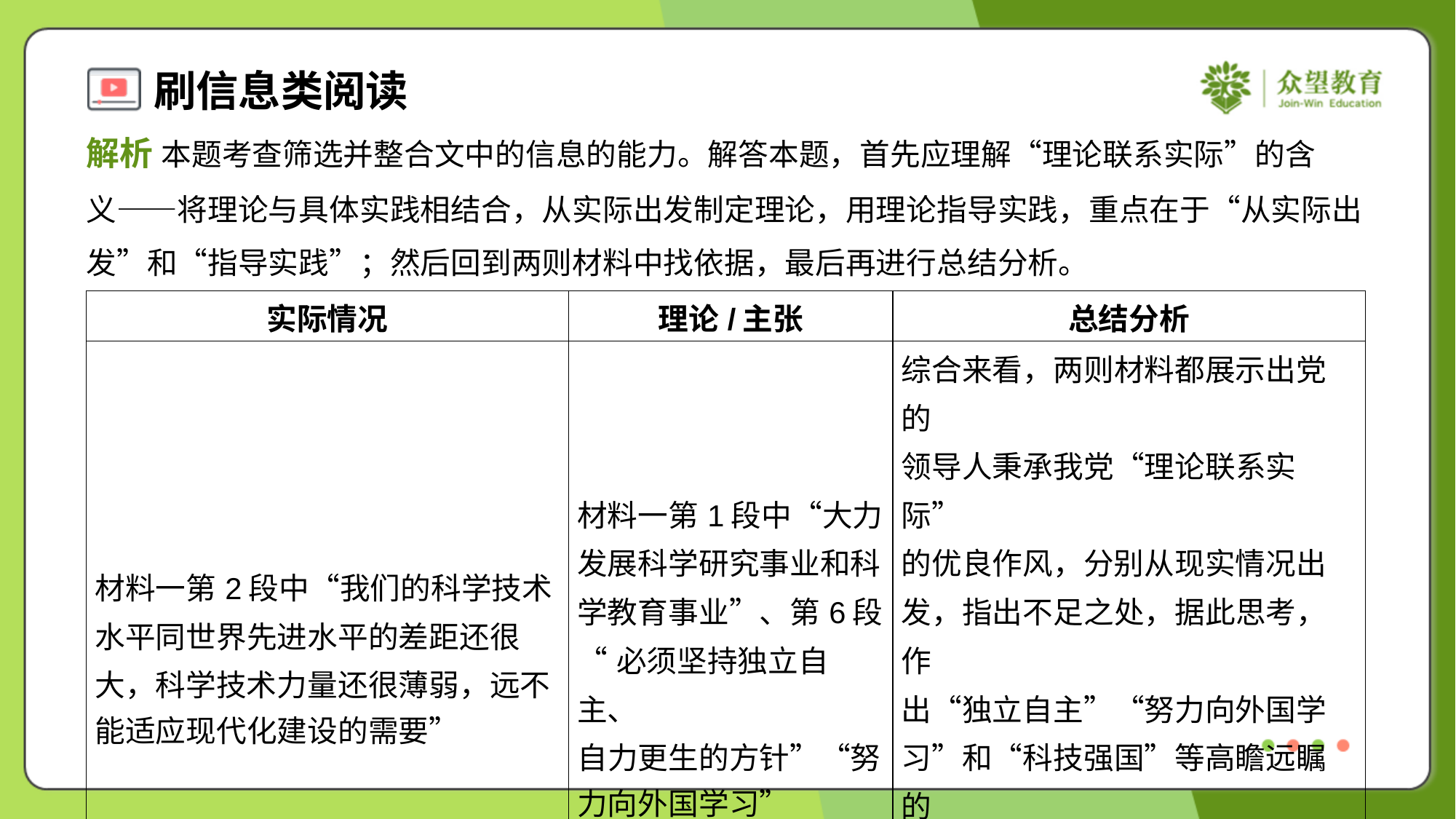

解析 本题考查筛选并整合文中的信息的能力。解答本题，首先应理解“理论联系实际”的含
义——将理论与具体实践相结合，从实际出发制定理论，用理论指导实践，重点在于“从实际出
发”和“指导实践”；然后回到两则材料中找依据，最后再进行总结分析。
| 实际情况 | 理论/主张 | 总结分析 |
| --- | --- | --- |
| 材料一第2段中“我们的科学技术 水平同世界先进水平的差距还很 大，科学技术力量还很薄弱，远不 能适应现代化建设的需要” | 材料一第1段中“大力 发展科学研究事业和科 学教育事业”、第6段 “必须坚持独立自主、 自力更生的方针”“努 力向外国学习” | 综合来看，两则材料都展示出党的 领导人秉承我党“理论联系实际” 的优良作风，分别从现实情况出 发，指出不足之处，据此思考，作 出“独立自主”“努力向外国学 习”和“科技强国”等高瞻远瞩的 理论指导与战略部署，引领中国科 技强国的未来 |